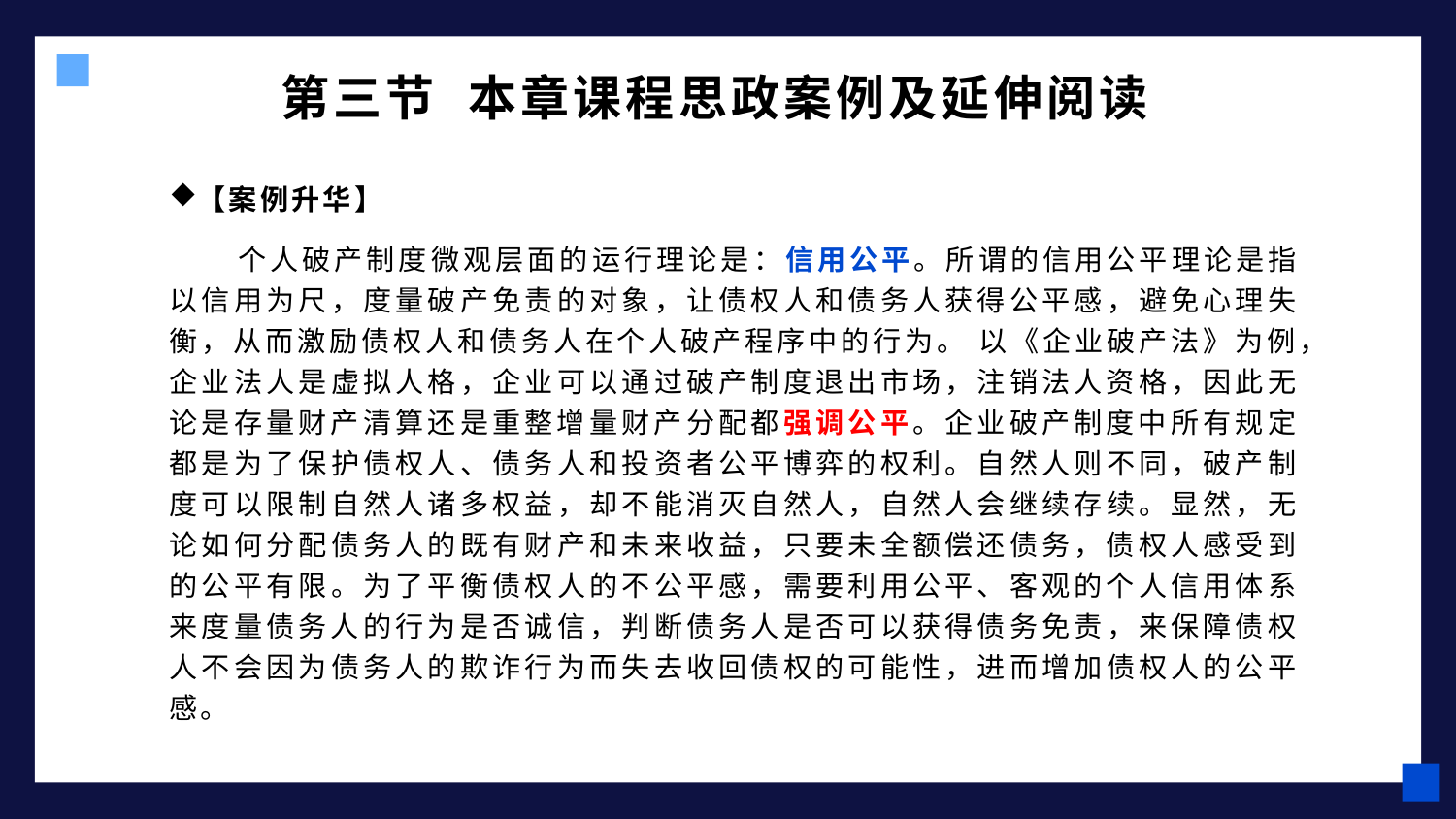

# 第三节  本章课程思政案例及延伸阅读
【案例升华】
      个人破产制度微观层面的运行理论是：信用公平。所谓的信用公平理论是指以信用为尺，度量破产免责的对象，让债权人和债务人获得公平感，避免心理失衡，从而激励债权人和债务人在个人破产程序中的行为。 以《企业破产法》为例，企业法人是虚拟人格，企业可以通过破产制度退出市场，注销法人资格，因此无论是存量财产清算还是重整增量财产分配都强调公平。企业破产制度中所有规定都是为了保护债权人、债务人和投资者公平博弈的权利。自然人则不同，破产制度可以限制自然人诸多权益，却不能消灭自然人，自然人会继续存续。显然，无论如何分配债务人的既有财产和未来收益，只要未全额偿还债务，债权人感受到的公平有限。为了平衡债权人的不公平感，需要利用公平、客观的个人信用体系来度量债务人的行为是否诚信，判断债务人是否可以获得债务免责，来保障债权人不会因为债务人的欺诈行为而失去收回债权的可能性，进而增加债权人的公平感。